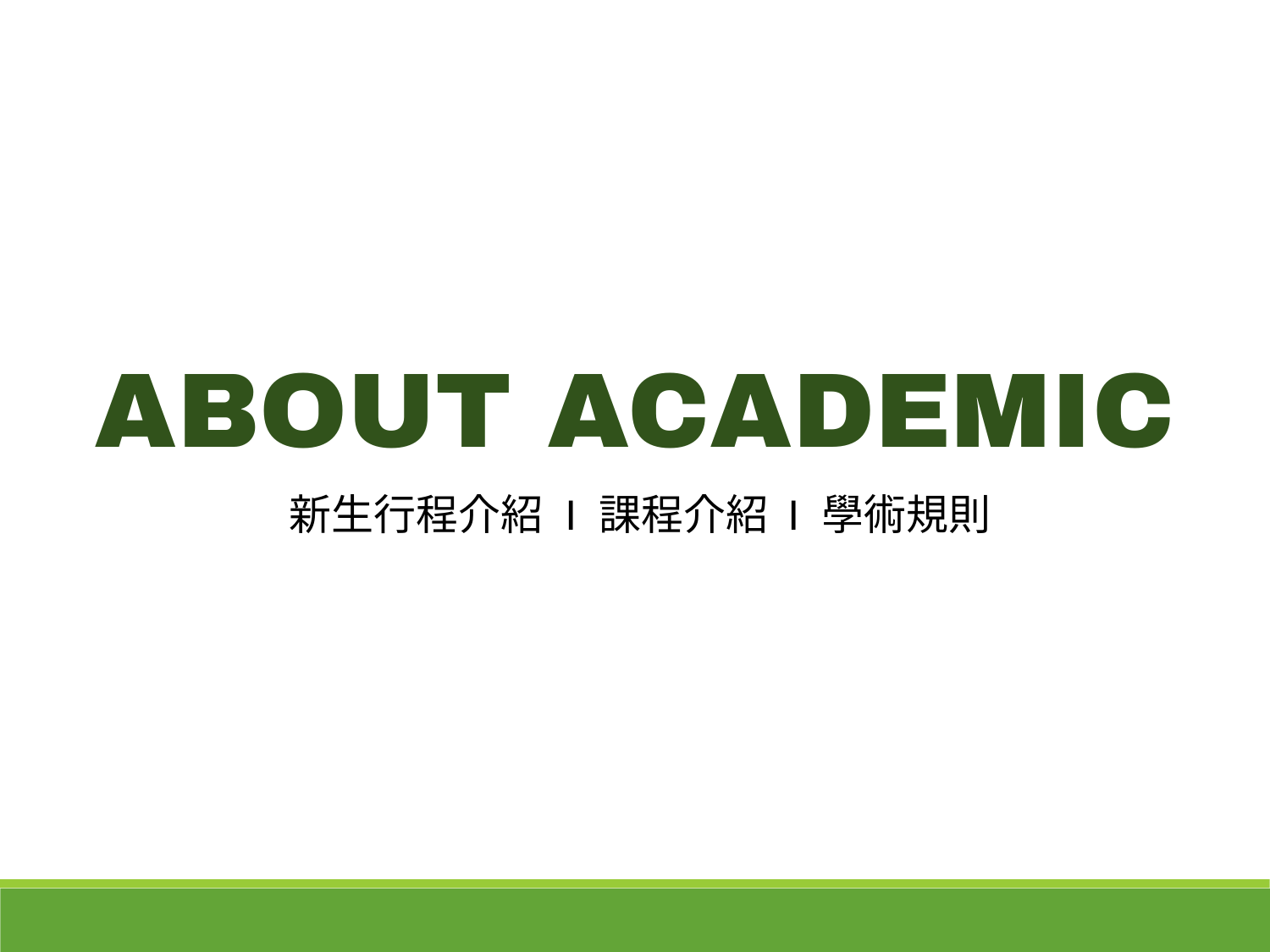

ABOUT ACADEMIC
新生行程介紹 I 課程介紹 I 學術規則